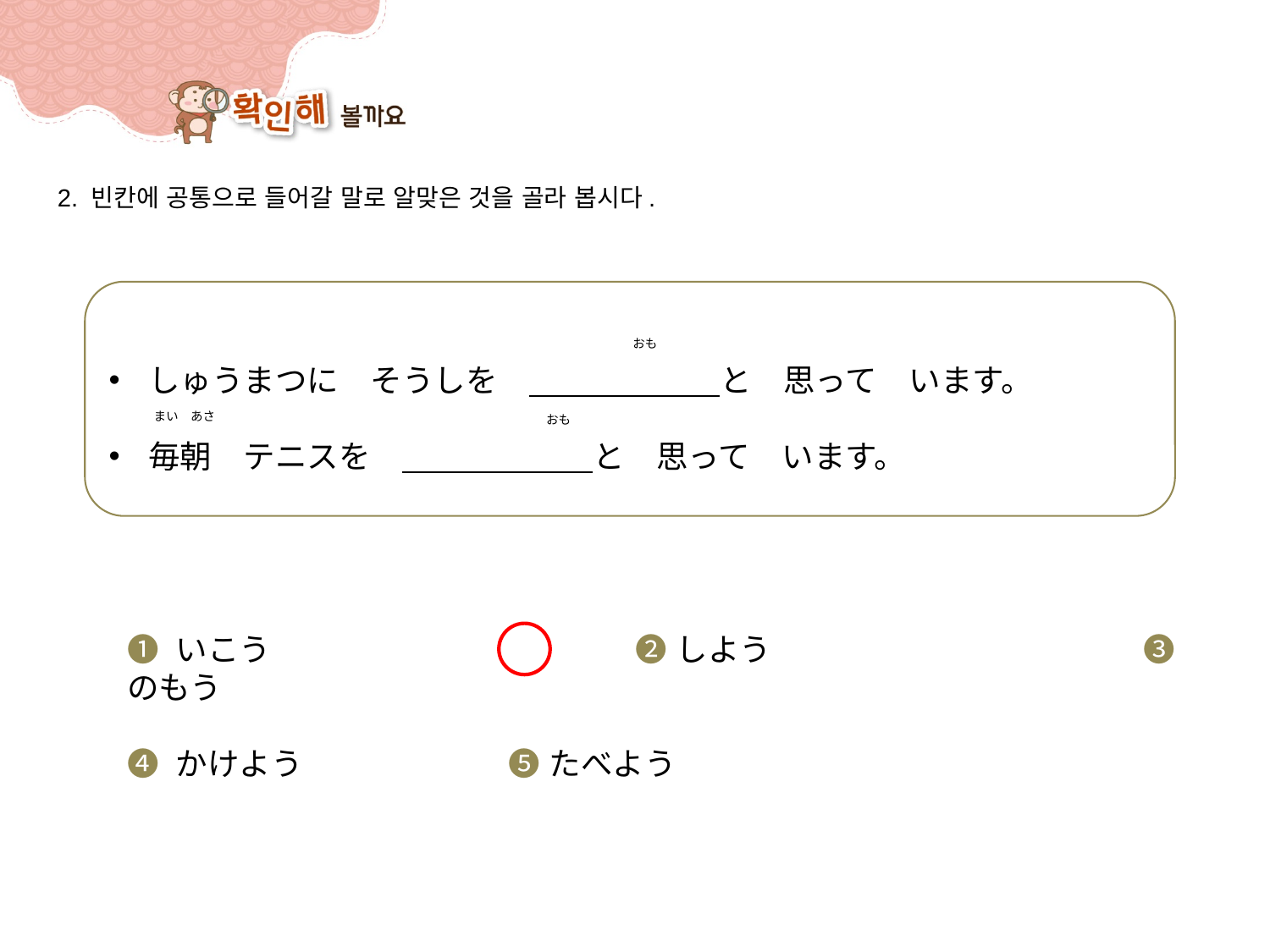

2. 빈칸에 공통으로 들어갈 말로 알맞은 것을 골라 봅시다.
しゅうまつに　そうしを　　　　　　　と　思って　います。
毎朝　テニスを　　　　　　　と　思って　います。
おも
まい　あさ
おも
➊ いこう			➋ しよう			➌ のもう

➍ かけよう		➎ たべよう